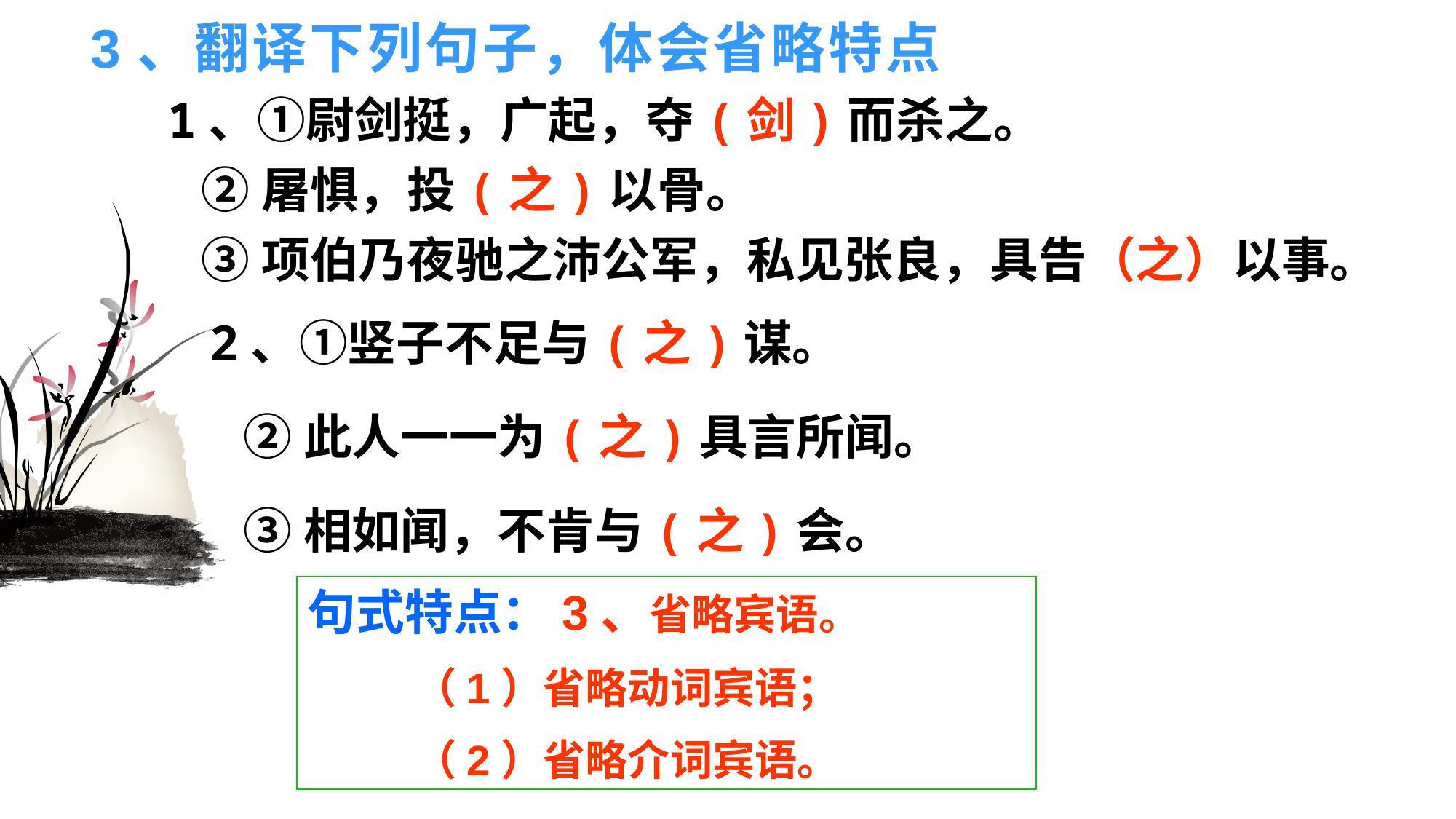

# 3、翻译下列句子，体会省略特点
1、①尉剑挺，广起，夺(剑)而杀之。
   ②屠惧，投(之)以骨。
   ③项伯乃夜驰之沛公军，私见张良，具告（之）以事。
2、①竖子不足与(之)谋。
   ②此人一一为(之)具言所闻。
   ③相如闻，不肯与(之)会。
句式特点：3、省略宾语。
          （1）省略动词宾语；
          （2）省略介词宾语。